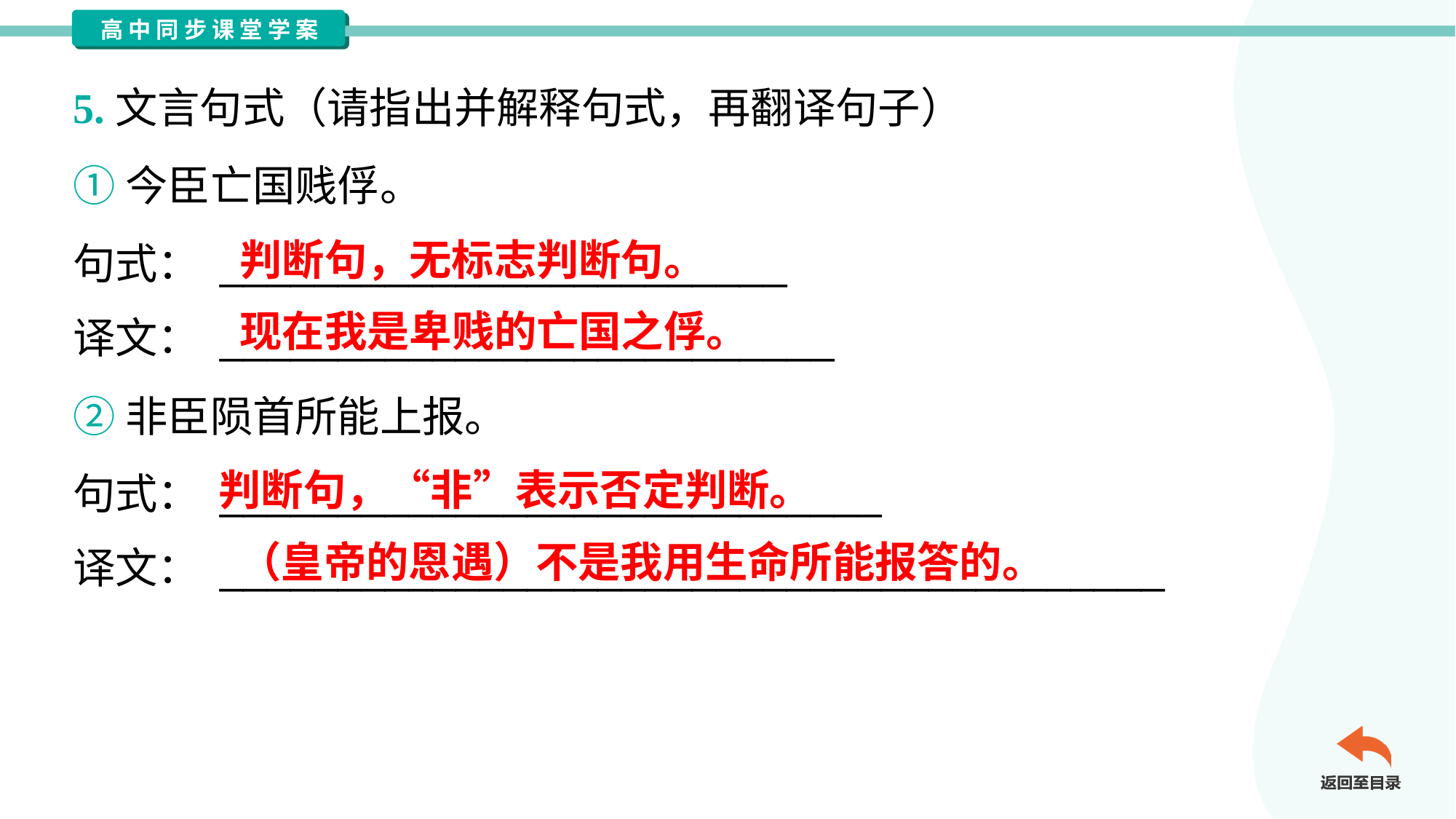

5.文言句式（请指出并解释句式，再翻译句子）
①今臣亡国贱俘。
句式： ________________________
译文： __________________________
判断句，无标志判断句。
现在我是卑贱的亡国之俘。
②非臣陨首所能上报。
句式： ____________________________
译文： ________________________________________
判断句，“非”表示否定判断。
（皇帝的恩遇）不是我用生命所能报答的。